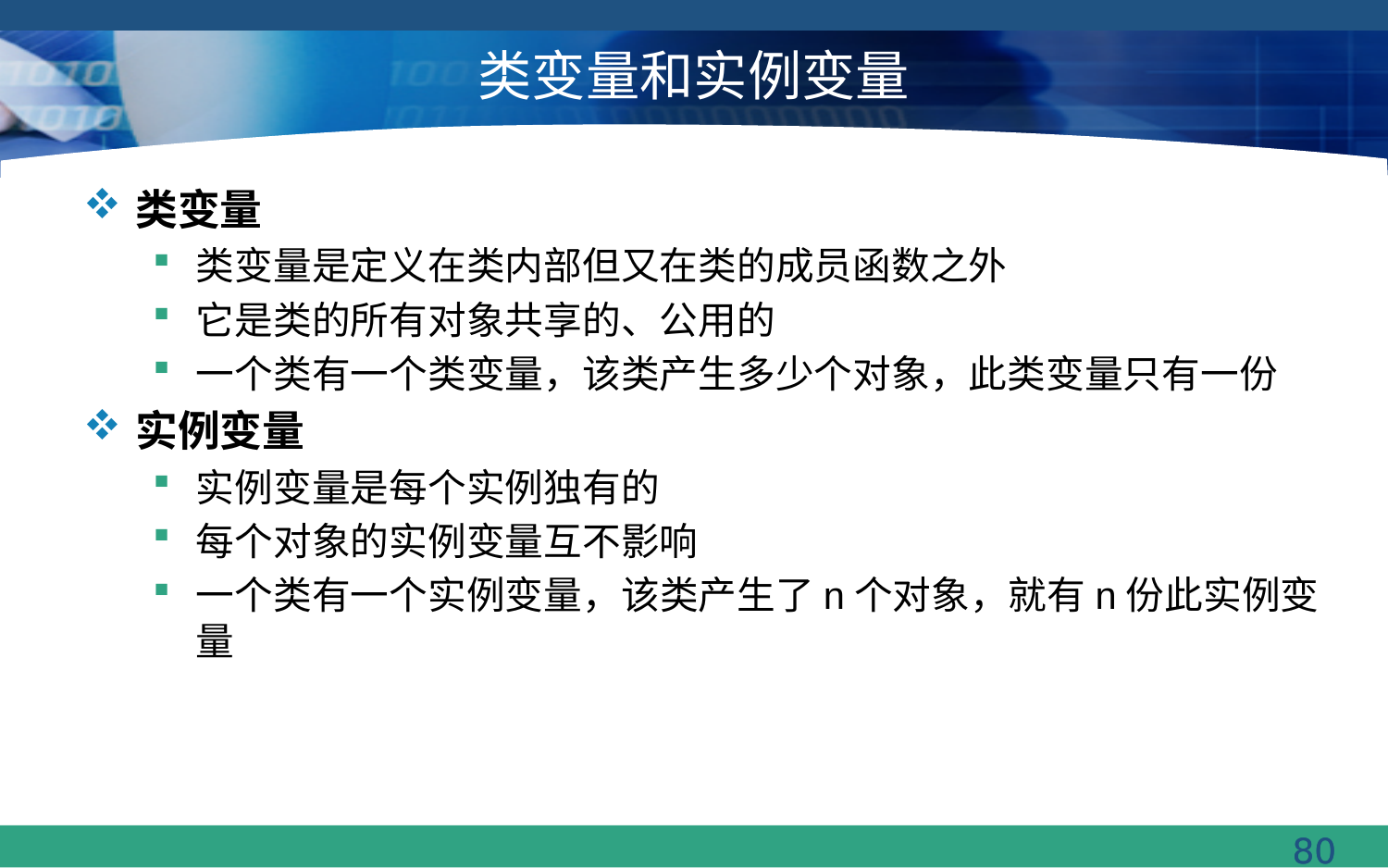

# 类变量和实例变量
类变量
类变量是定义在类内部但又在类的成员函数之外
它是类的所有对象共享的、公用的
一个类有一个类变量，该类产生多少个对象，此类变量只有一份
实例变量
实例变量是每个实例独有的
每个对象的实例变量互不影响
一个类有一个实例变量，该类产生了n个对象，就有n份此实例变量